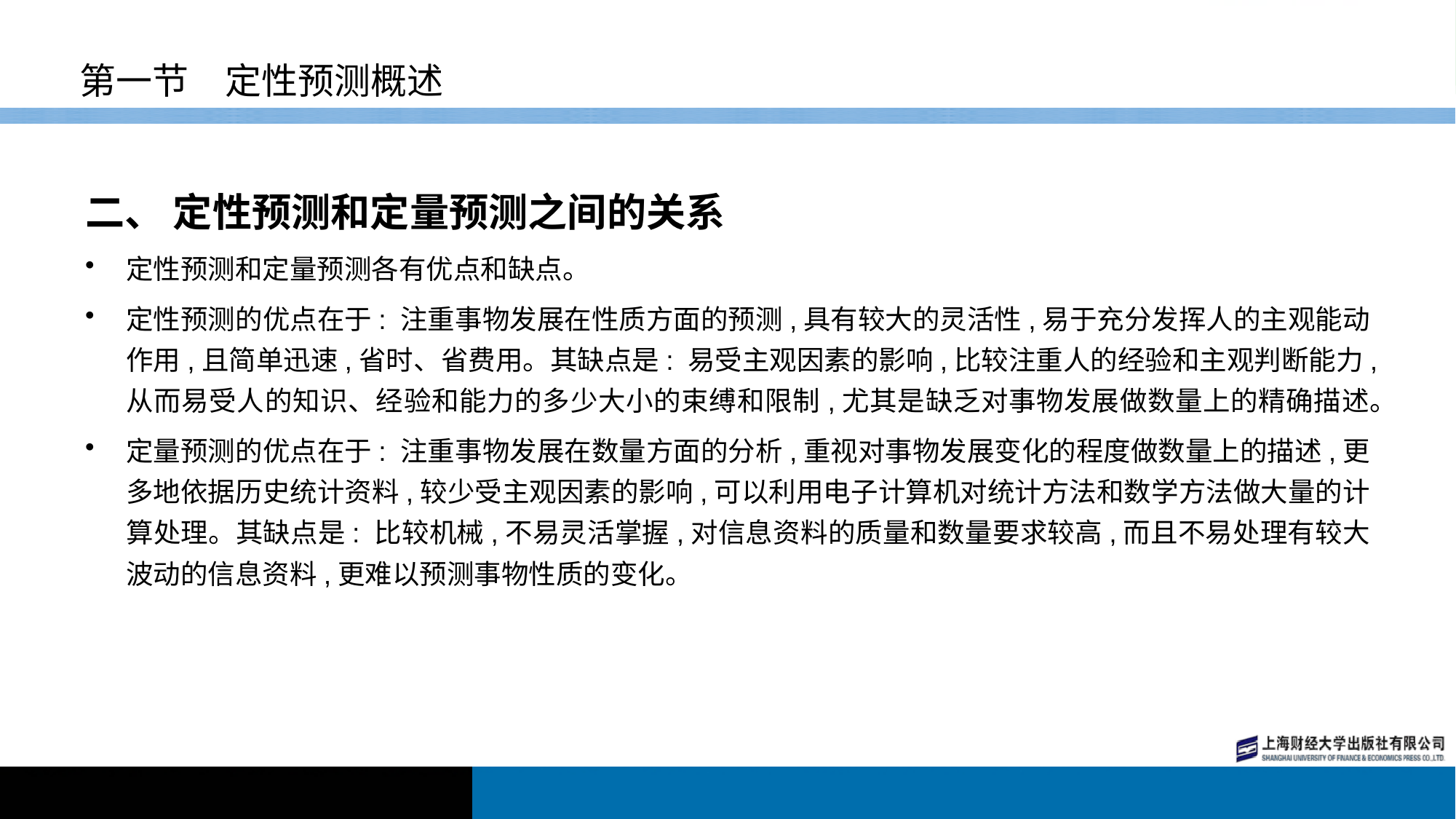

# 第一节　定性预测概述
二、 定性预测和定量预测之间的关系
定性预测和定量预测各有优点和缺点。
定性预测的优点在于: 注重事物发展在性质方面的预测,具有较大的灵活性,易于充分发挥人的主观能动作用,且简单迅速,省时、省费用。其缺点是: 易受主观因素的影响,比较注重人的经验和主观判断能力,从而易受人的知识、经验和能力的多少大小的束缚和限制,尤其是缺乏对事物发展做数量上的精确描述。
定量预测的优点在于: 注重事物发展在数量方面的分析,重视对事物发展变化的程度做数量上的描述,更多地依据历史统计资料,较少受主观因素的影响,可以利用电子计算机对统计方法和数学方法做大量的计算处理。其缺点是: 比较机械,不易灵活掌握,对信息资料的质量和数量要求较高,而且不易处理有较大波动的信息资料,更难以预测事物性质的变化。
4